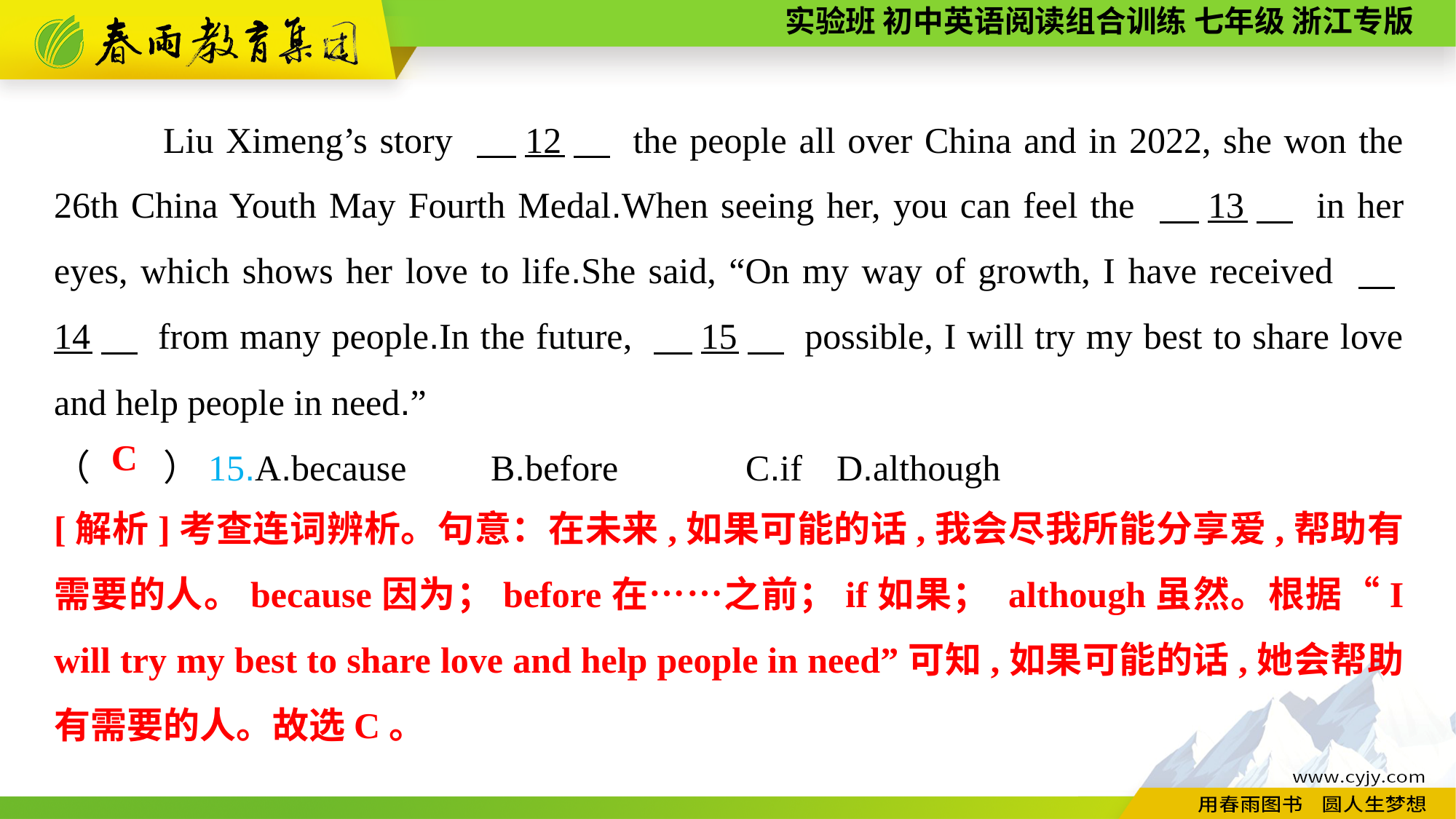

Liu Ximeng’s story 　12　 the people all over China and in 2022, she won the 26th China Youth May Fourth Medal.When seeing her, you can feel the 　13　 in her eyes, which shows her love to life.She said, “On my way of growth, I have received 　14　 from many people.In the future, 　15　 possible, I will try my best to share love and help people in need.”
（　　）15.A.because	B.before	    C.if	  D.although
C
[解析]考查连词辨析。句意：在未来,如果可能的话,我会尽我所能分享爱,帮助有需要的人。because因为；before在……之前；if如果； although虽然。根据“I will try my best to share love and help people in need”可知,如果可能的话,她会帮助有需要的人。故选C。